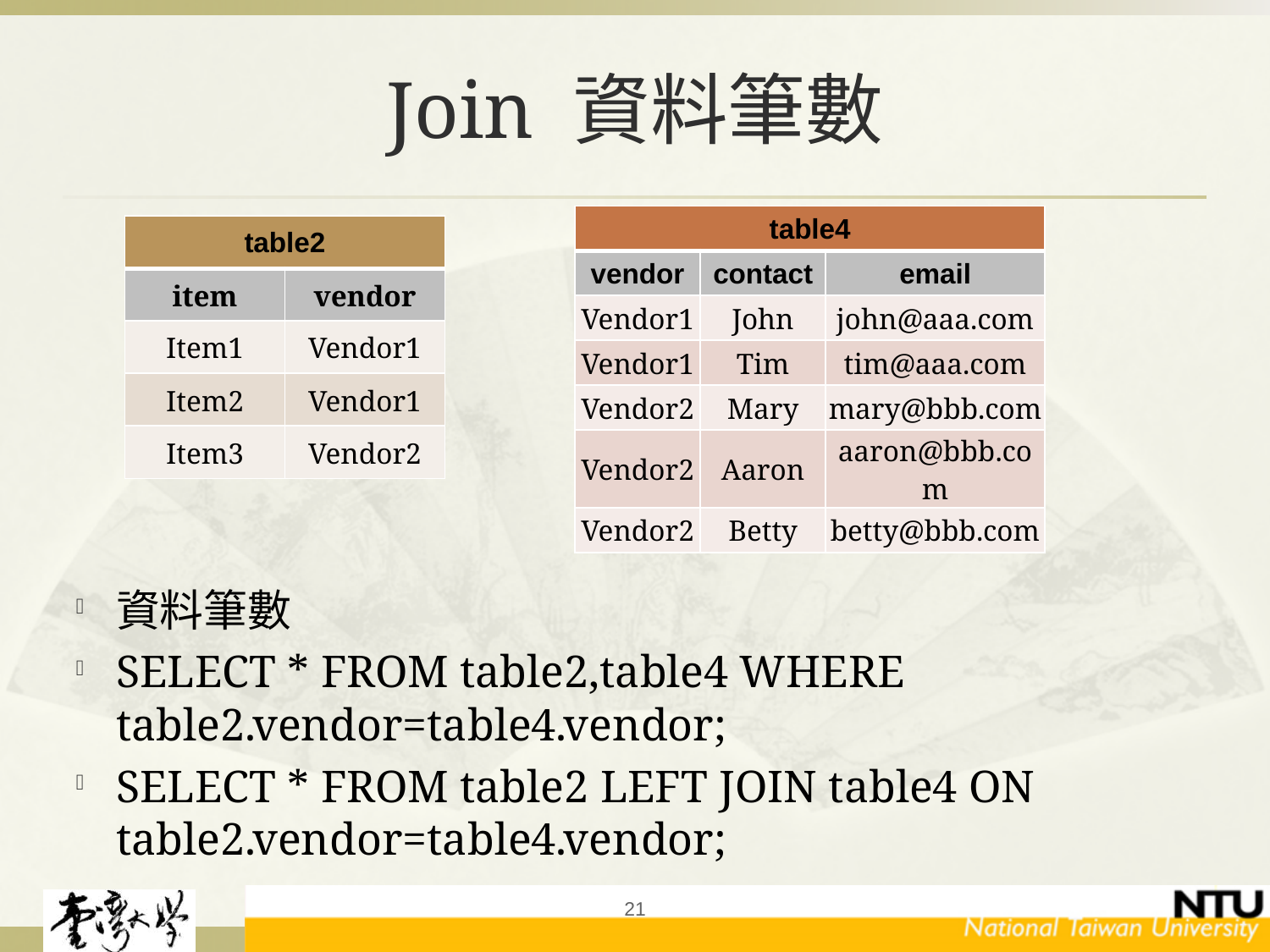

# Join 資料筆數
| table4 |  |  |
| --- | --- | --- |
| vendor | contact | email |
| Vendor1 | John | john@aaa.com |
| Vendor1 | Tim | tim@aaa.com |
| Vendor2 | Mary | mary@bbb.com |
| Vendor2 | Aaron | aaron@bbb.com |
| Vendor2 | Betty | betty@bbb.com |
| table2 |  |
| --- | --- |
| item | vendor |
| Item1 | Vendor1 |
| Item2 | Vendor1 |
| Item3 | Vendor2 |
資料筆數
SELECT * FROM table2,table4 WHERE table2.vendor=table4.vendor;
SELECT * FROM table2 LEFT JOIN table4 ON table2.vendor=table4.vendor;

21